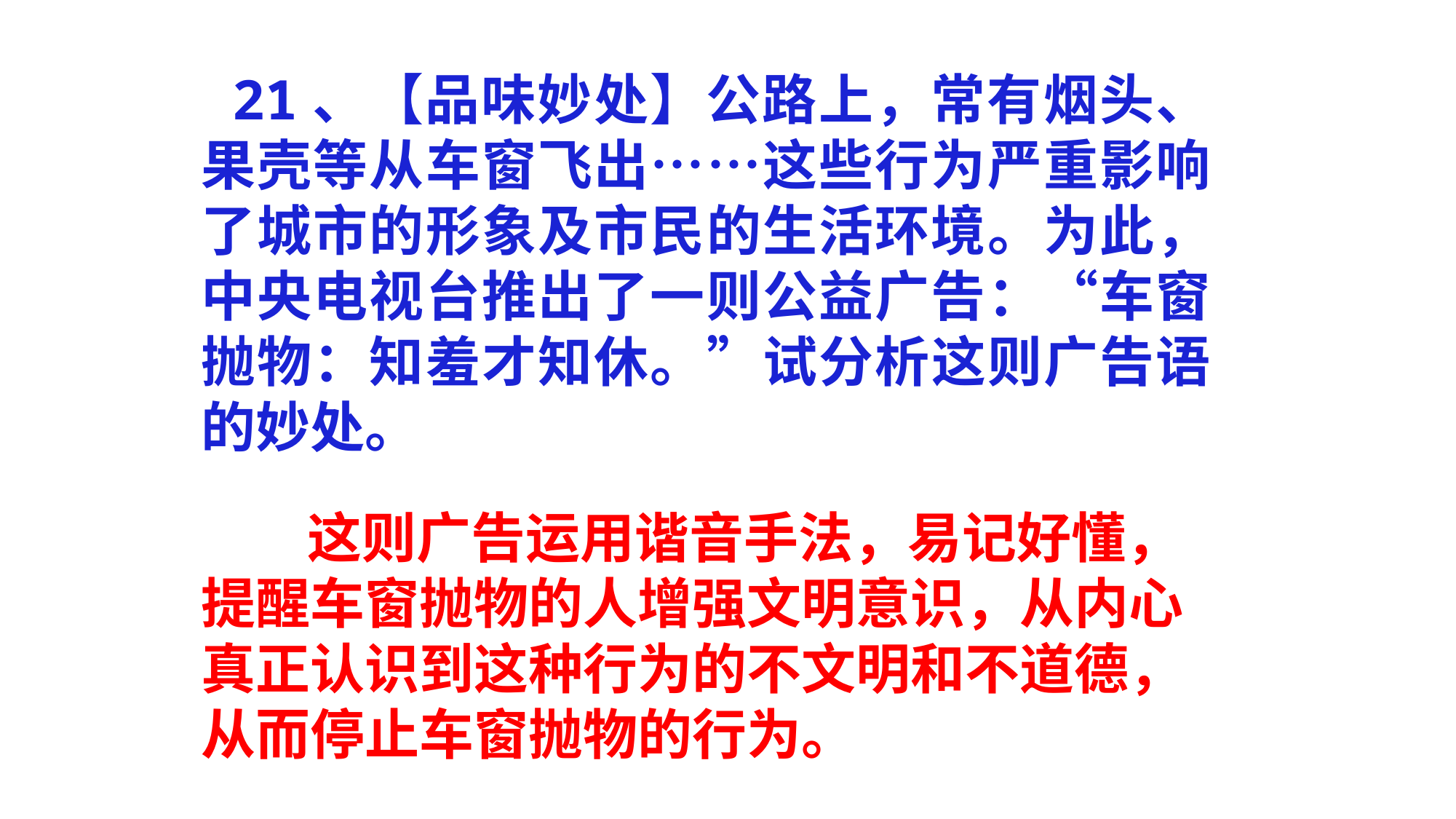

21、【品味妙处】公路上，常有烟头、果壳等从车窗飞出……这些行为严重影响了城市的形象及市民的生活环境。为此，中央电视台推出了一则公益广告：“车窗抛物：知羞才知休。”试分析这则广告语的妙处。
     这则广告运用谐音手法，易记好懂，提醒车窗抛物的人增强文明意识，从内心真正认识到这种行为的不文明和不道德，从而停止车窗抛物的行为。